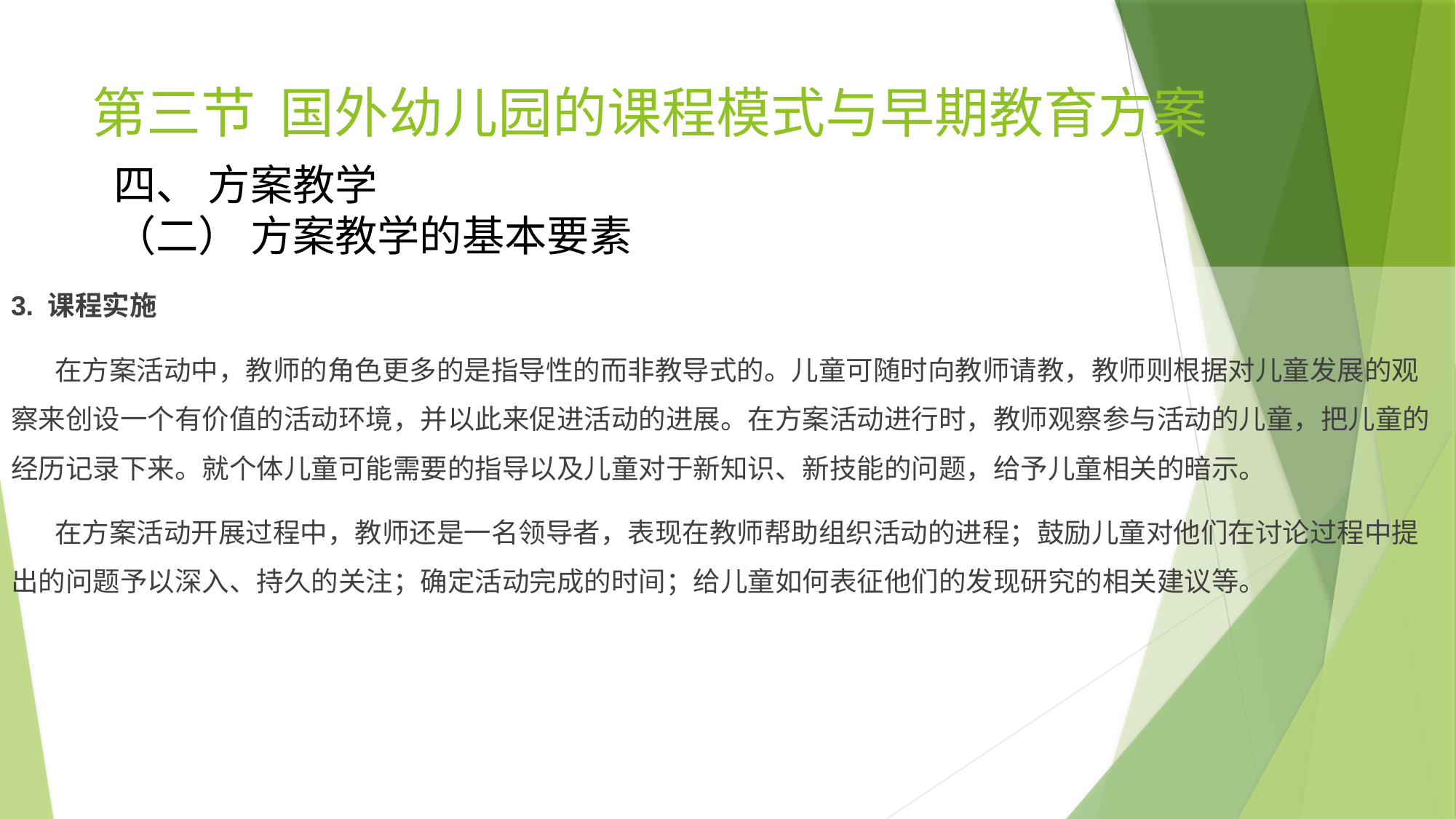

# 第三节  国外幼儿园的课程模式与早期教育方案
四、 方案教学
（二） 方案教学的基本要素
3. 课程实施
      在方案活动中，教师的角色更多的是指导性的而非教导式的。儿童可随时向教师请教，教师则根据对儿童发展的观察来创设一个有价值的活动环境，并以此来促进活动的进展。在方案活动进行时，教师观察参与活动的儿童，把儿童的经历记录下来。就个体儿童可能需要的指导以及儿童对于新知识、新技能的问题，给予儿童相关的暗示。
      在方案活动开展过程中，教师还是一名领导者，表现在教师帮助组织活动的进程；鼓励儿童对他们在讨论过程中提出的问题予以深入、持久的关注；确定活动完成的时间；给儿童如何表征他们的发现研究的相关建议等。